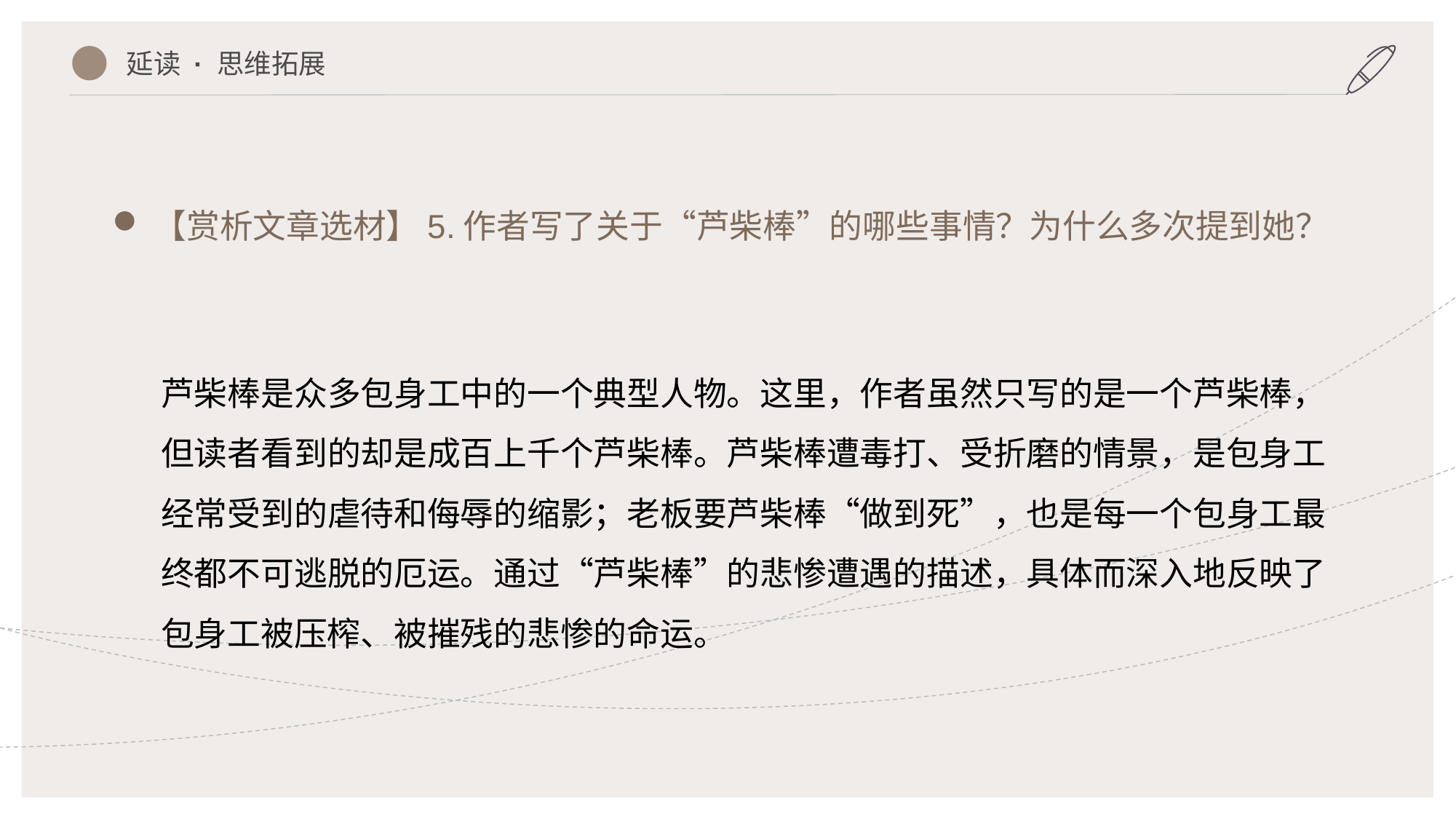

延读 · 思维拓展

【赏析文章选材】5.作者写了关于“芦柴棒”的哪些事情？为什么多次提到她？

芦柴棒是众多包身工中的一个典型人物。这里，作者虽然只写的是一个芦柴棒，但读者看到的却是成百上千个芦柴棒。芦柴棒遭毒打、受折磨的情景，是包身工经常受到的虐待和侮辱的缩影；老板要芦柴棒“做到死”，也是每一个包身工最终都不可逃脱的厄运。通过“芦柴棒”的悲惨遭遇的描述，具体而深入地反映了包身工被压榨、被摧残的悲惨的命运。